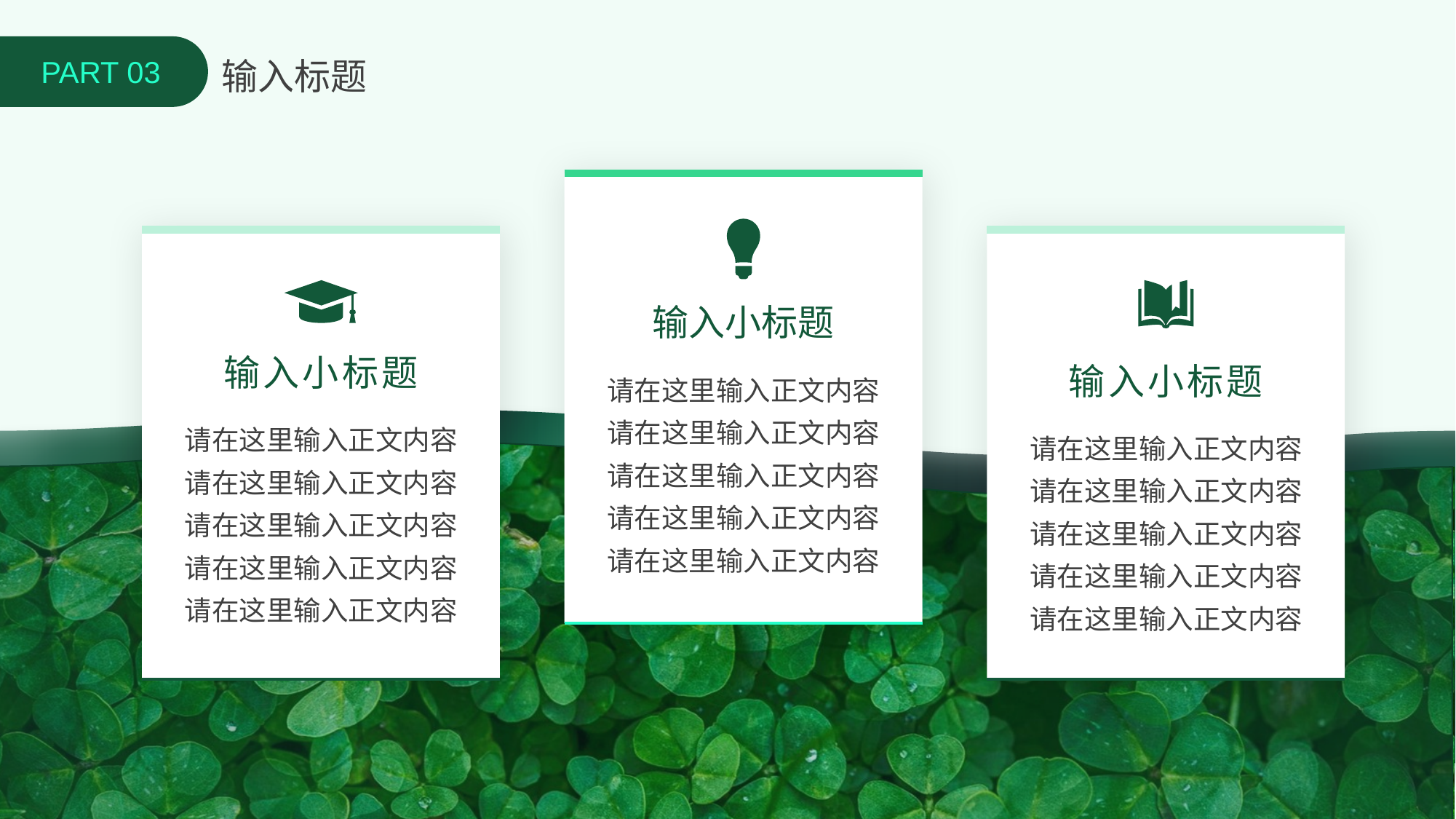

PART 03
输入标题

输入小标题
输入小标题
请在这里输入正文内容
请在这里输入正文内容
请在这里输入正文内容
请在这里输入正文内容
请在这里输入正文内容
输入小标题
请在这里输入正文内容
请在这里输入正文内容
请在这里输入正文内容
请在这里输入正文内容
请在这里输入正文内容
请在这里输入正文内容
请在这里输入正文内容
请在这里输入正文内容
请在这里输入正文内容
请在这里输入正文内容